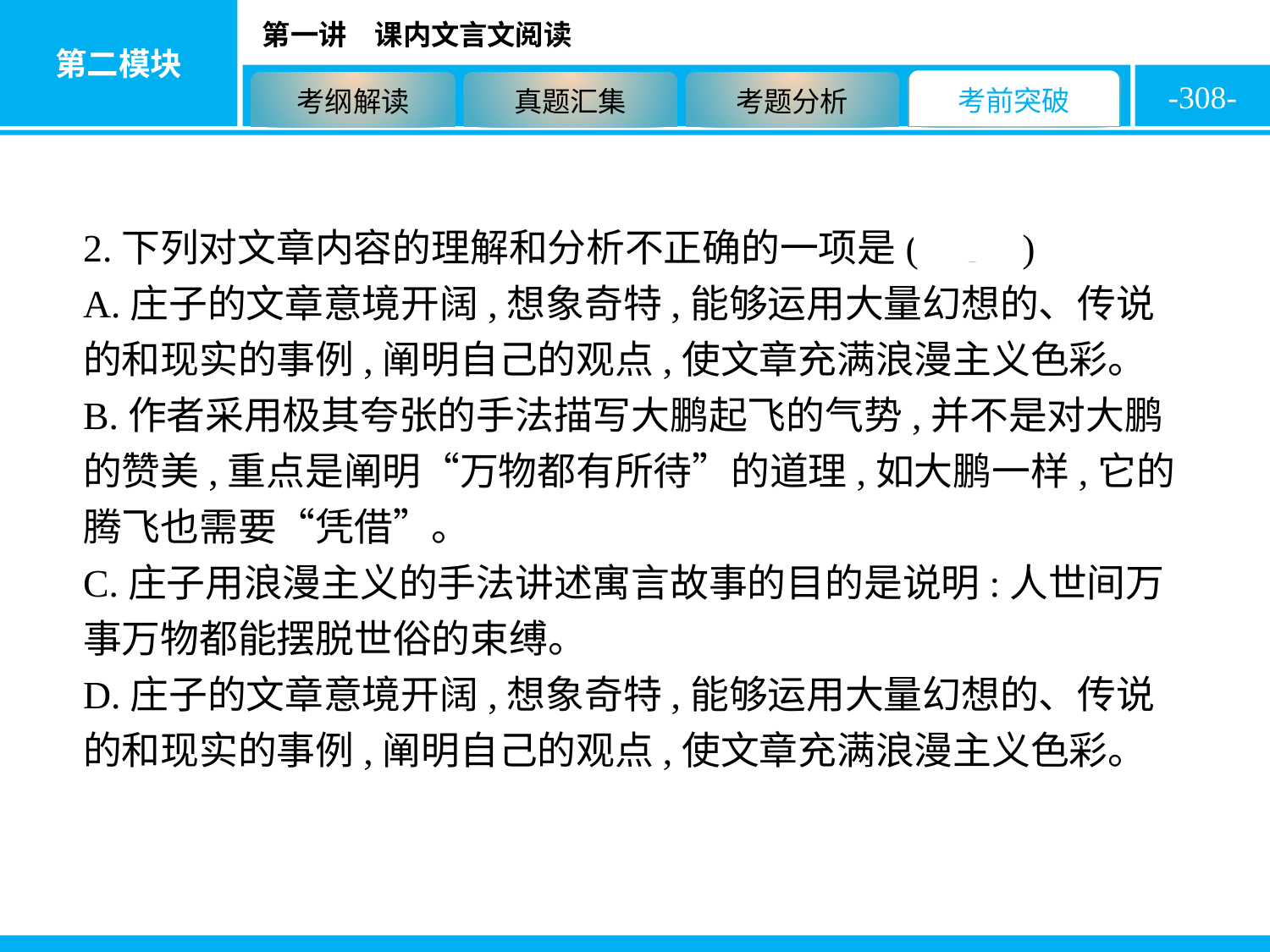

-308-
2.下列对文章内容的理解和分析不正确的一项是(    C    )
A.庄子的文章意境开阔,想象奇特,能够运用大量幻想的、传说的和现实的事例,阐明自己的观点,使文章充满浪漫主义色彩。
B.作者采用极其夸张的手法描写大鹏起飞的气势,并不是对大鹏的赞美,重点是阐明“万物都有所待”的道理,如大鹏一样,它的腾飞也需要“凭借”。
C.庄子用浪漫主义的手法讲述寓言故事的目的是说明:人世间万事万物都能摆脱世俗的束缚。
D.庄子的文章意境开阔,想象奇特,能够运用大量幻想的、传说的和现实的事例,阐明自己的观点,使文章充满浪漫主义色彩。